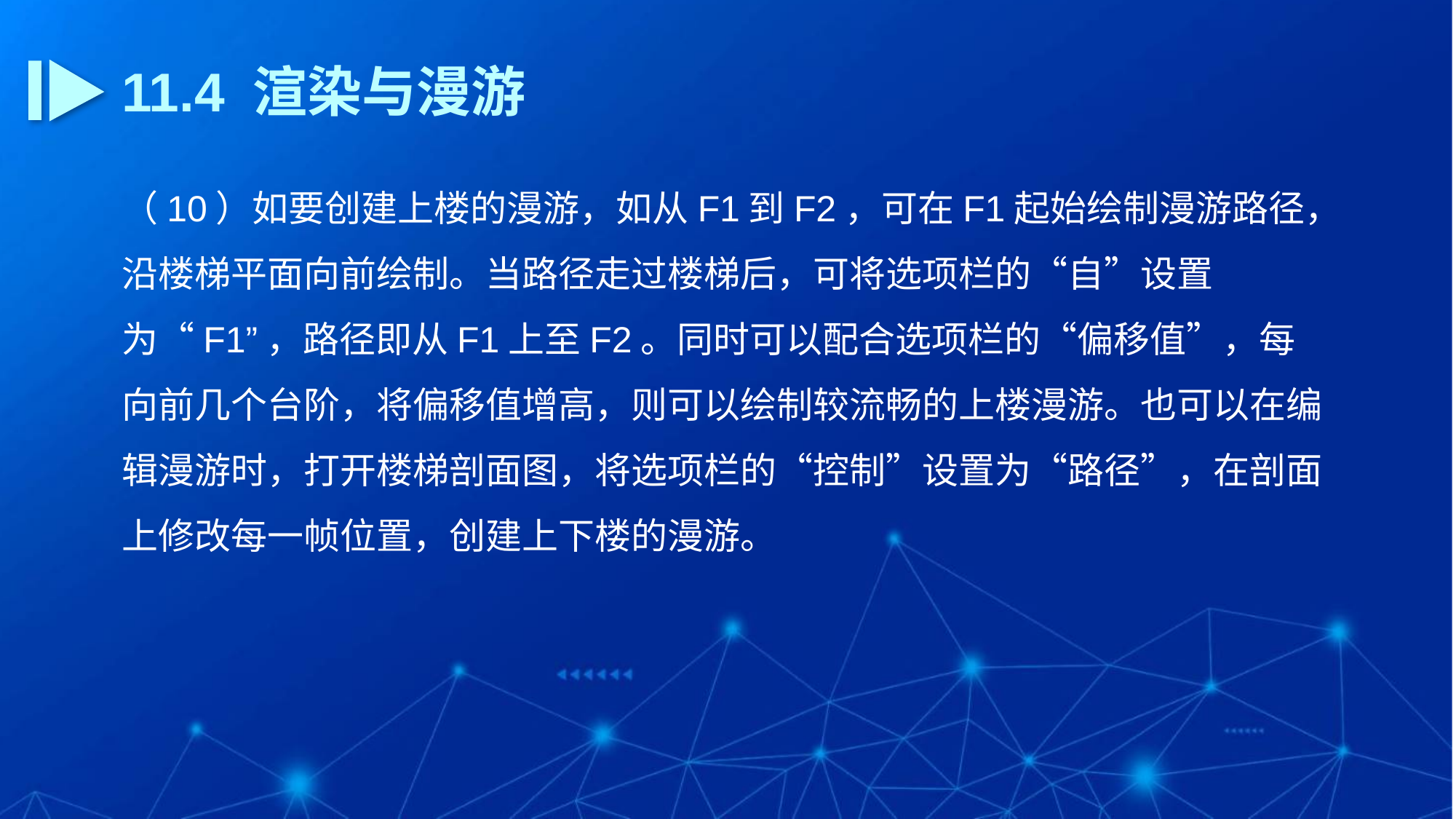

11.4 渲染与漫游

（10）如要创建上楼的漫游，如从F1到F2，可在F1起始绘制漫游路径，沿楼梯平面向前绘制。当路径走过楼梯后，可将选项栏的“自”设置为“F1”，路径即从F1上至F2。同时可以配合选项栏的“偏移值”，每向前几个台阶，将偏移值增高，则可以绘制较流畅的上楼漫游。也可以在编辑漫游时，打开楼梯剖面图，将选项栏的“控制”设置为“路径”，在剖面上修改每一帧位置，创建上下楼的漫游。